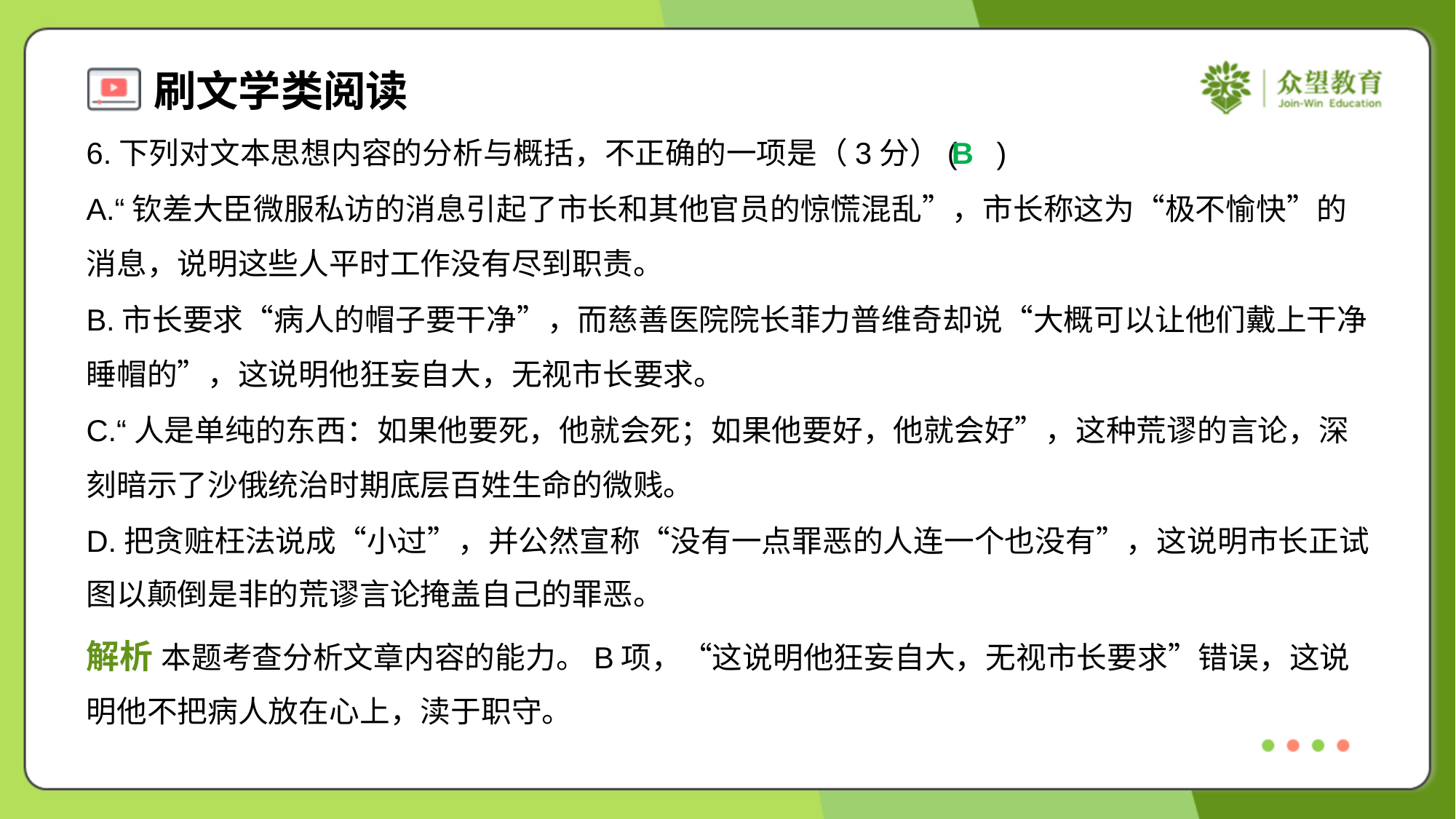

6.下列对文本思想内容的分析与概括，不正确的一项是（3分）(     )
B
A.“钦差大臣微服私访的消息引起了市长和其他官员的惊慌混乱”，市长称这为“极不愉快”的
消息，说明这些人平时工作没有尽到职责。
B.市长要求“病人的帽子要干净”，而慈善医院院长菲力普维奇却说“大概可以让他们戴上干净
睡帽的”，这说明他狂妄自大，无视市长要求。
C.“人是单纯的东西：如果他要死，他就会死；如果他要好，他就会好”，这种荒谬的言论，深
刻暗示了沙俄统治时期底层百姓生命的微贱。
D.把贪赃枉法说成“小过”，并公然宣称“没有一点罪恶的人连一个也没有”，这说明市长正试
图以颠倒是非的荒谬言论掩盖自己的罪恶。
解析 本题考查分析文章内容的能力。B项，“这说明他狂妄自大，无视市长要求”错误，这说
明他不把病人放在心上，渎于职守。